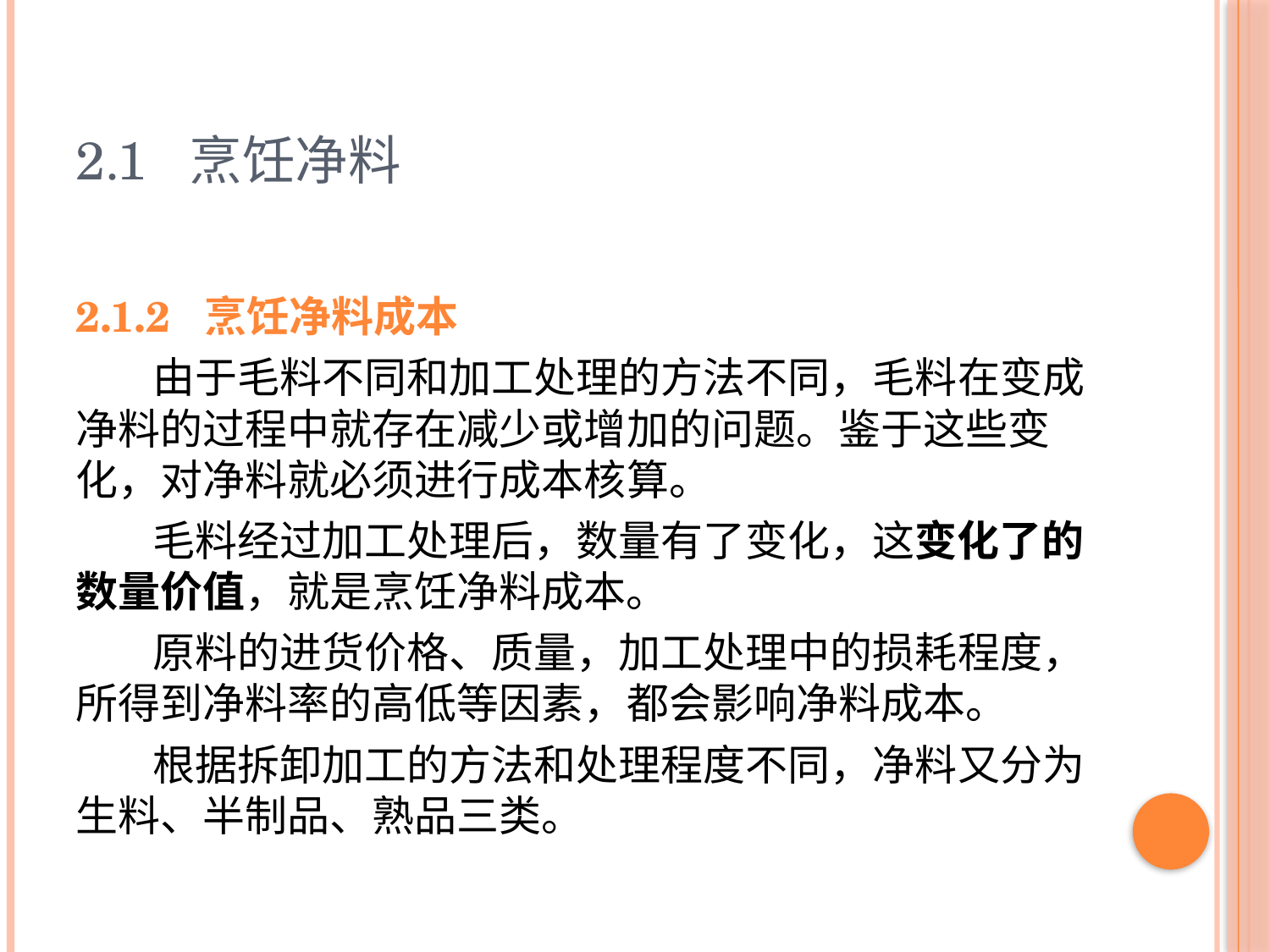

# 2.1  烹饪净料

2.1.2  烹饪净料成本
       由于毛料不同和加工处理的方法不同，毛料在变成净料的过程中就存在减少或增加的问题。鉴于这些变化，对净料就必须进行成本核算。
       毛料经过加工处理后，数量有了变化，这变化了的数量价值，就是烹饪净料成本。
       原料的进货价格、质量，加工处理中的损耗程度，所得到净料率的高低等因素，都会影响净料成本。
       根据拆卸加工的方法和处理程度不同，净料又分为生料、半制品、熟品三类。